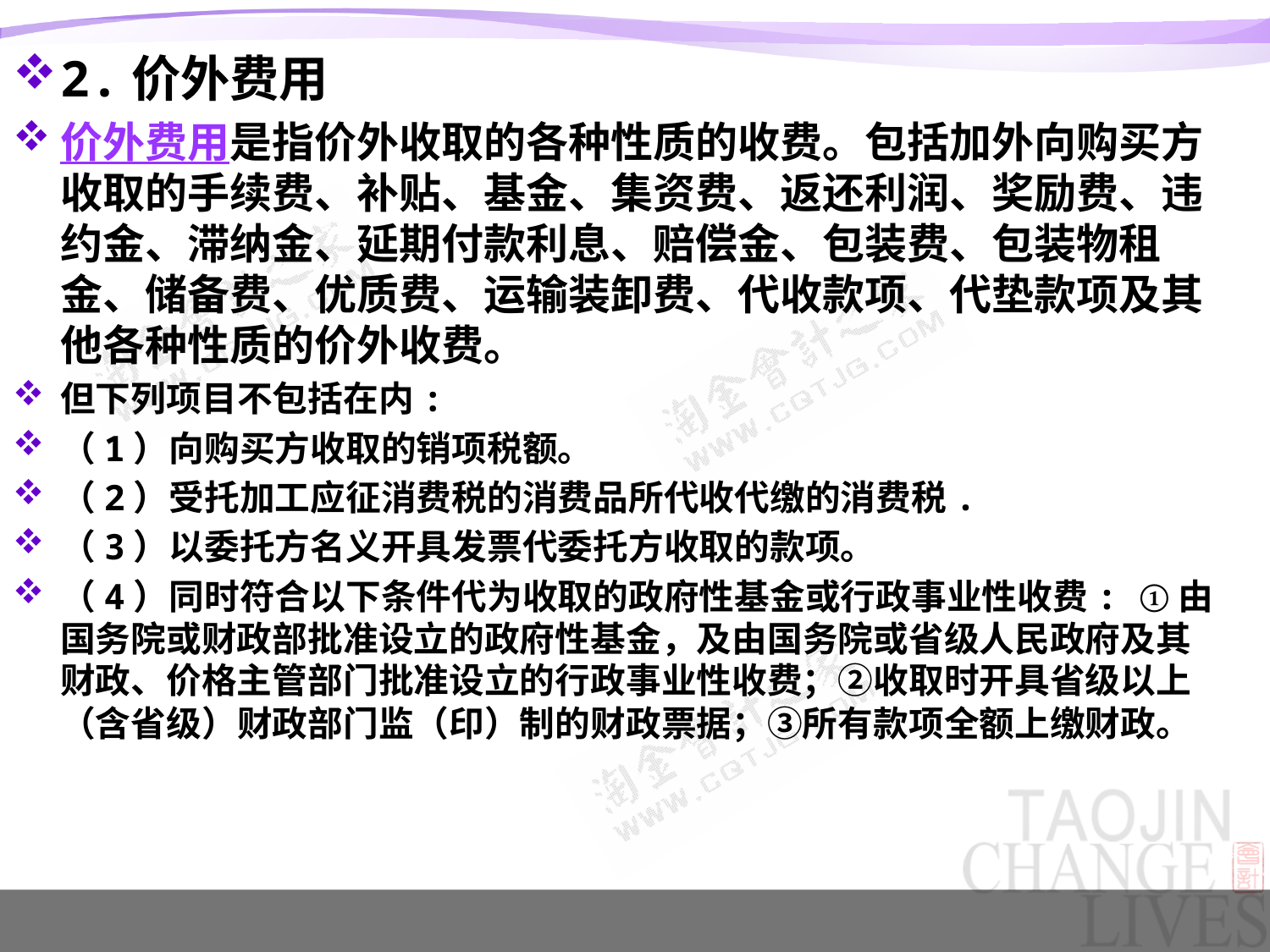

2.价外费用
价外费用是指价外收取的各种性质的收费。包括加外向购买方收取的手续费、补贴、基金、集资费、返还利润、奖励费、违约金、滞纳金、延期付款利息、赔偿金、包装费、包装物租金、储备费、优质费、运输装卸费、代收款项、代垫款项及其他各种性质的价外收费。
但下列项目不包括在内:
（1）向购买方收取的销项税额。
（2）受托加工应征消费税的消费品所代收代缴的消费税.
（3）以委托方名义开具发票代委托方收取的款项。
（4）同时符合以下条件代为收取的政府性基金或行政事业性收费: ①由国务院或财政部批准设立的政府性基金，及由国务院或省级人民政府及其财政、价格主管部门批准设立的行政事业性收费；②收取时开具省级以上（含省级）财政部门监（印）制的财政票据；③所有款项全额上缴财政。
#